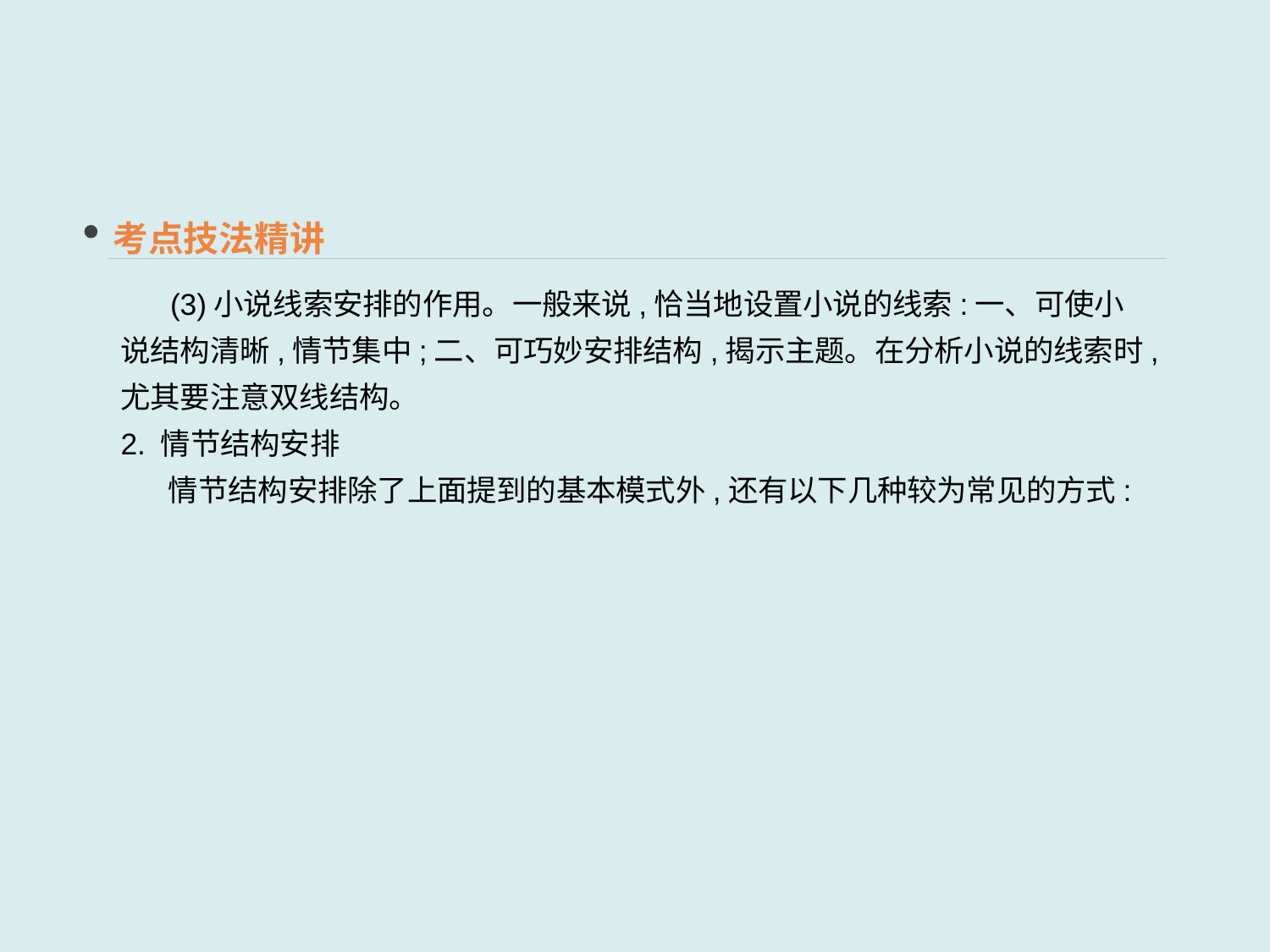

考点技法精讲

      (3)小说线索安排的作用。一般来说,恰当地设置小说的线索:一、可使小说结构清晰,情节集中;二、可巧妙安排结构,揭示主题。在分析小说的线索时,尤其要注意双线结构。
2. 情节结构安排
      情节结构安排除了上面提到的基本模式外,还有以下几种较为常见的方式: